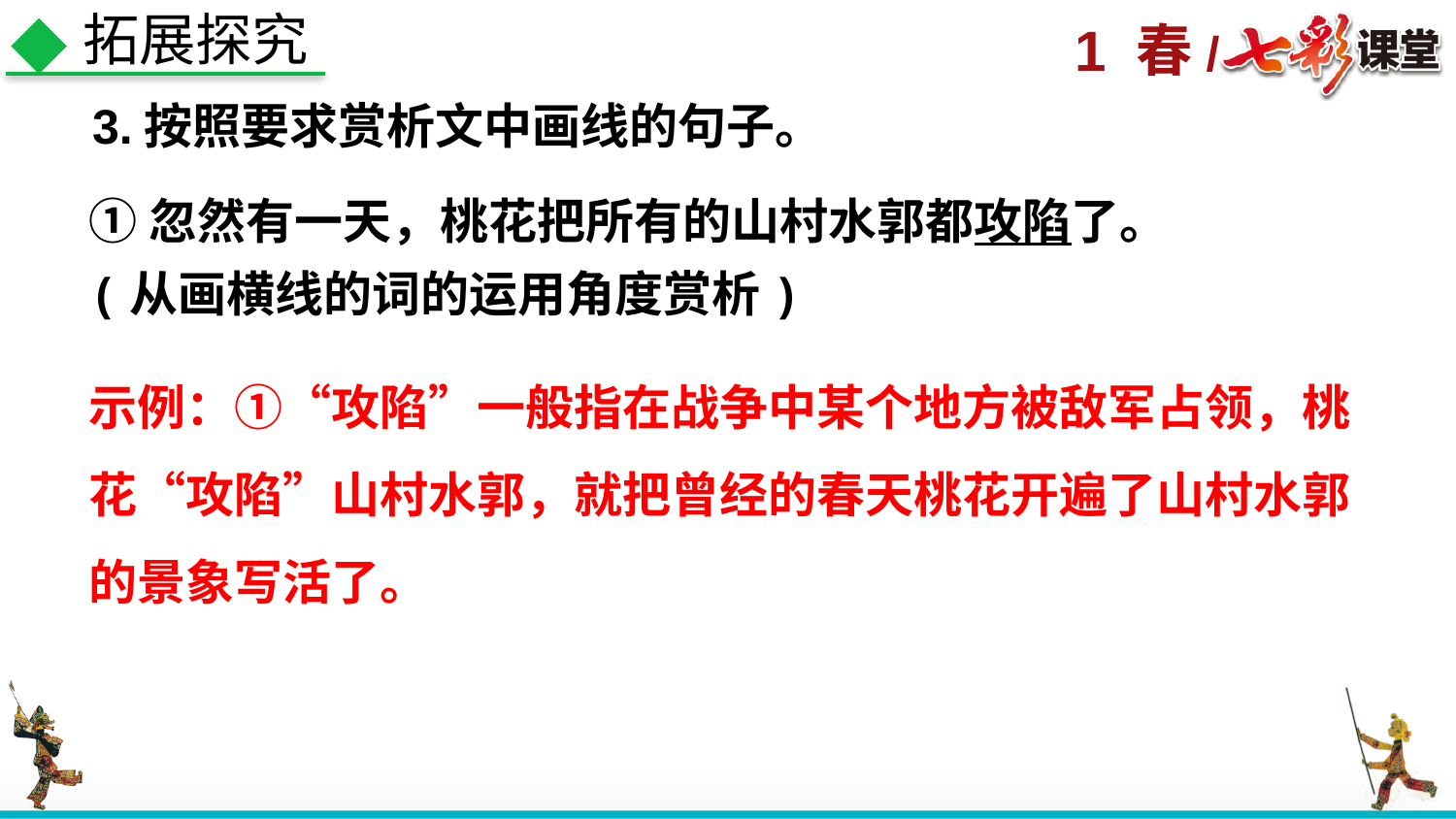

拓展探究

3.按照要求赏析文中画线的句子。
①忽然有一天，桃花把所有的山村水郭都攻陷了。
(从画横线的词的运用角度赏析)
示例：①“攻陷”一般指在战争中某个地方被敌军占领，桃花“攻陷”山村水郭，就把曾经的春天桃花开遍了山村水郭的景象写活了。